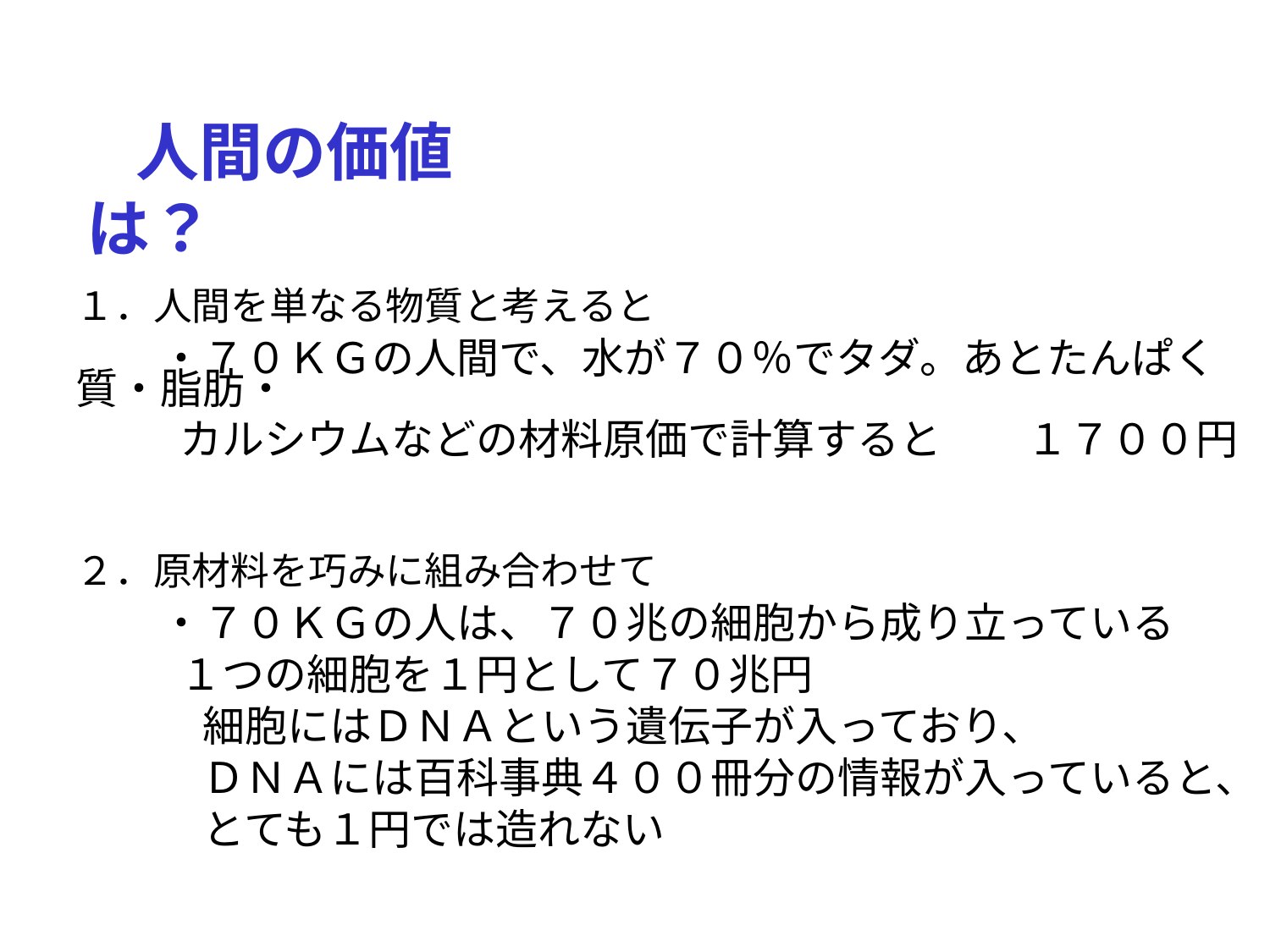

人間の価値は？
１．人間を単なる物質と考えると
　　・７０ＫＧの人間で、水が７０％でタダ。あとたんぱく質・脂肪・
　　  カルシウムなどの材料原価で計算すると　　１７００円

２．原材料を巧みに組み合わせて
　　・７０ＫＧの人は、７０兆の細胞から成り立っている
　　  １つの細胞を１円として７０兆円
　　　細胞にはＤＮＡという遺伝子が入っており、
　　　ＤＮＡには百科事典４００冊分の情報が入っていると、
　　　とても１円では造れない